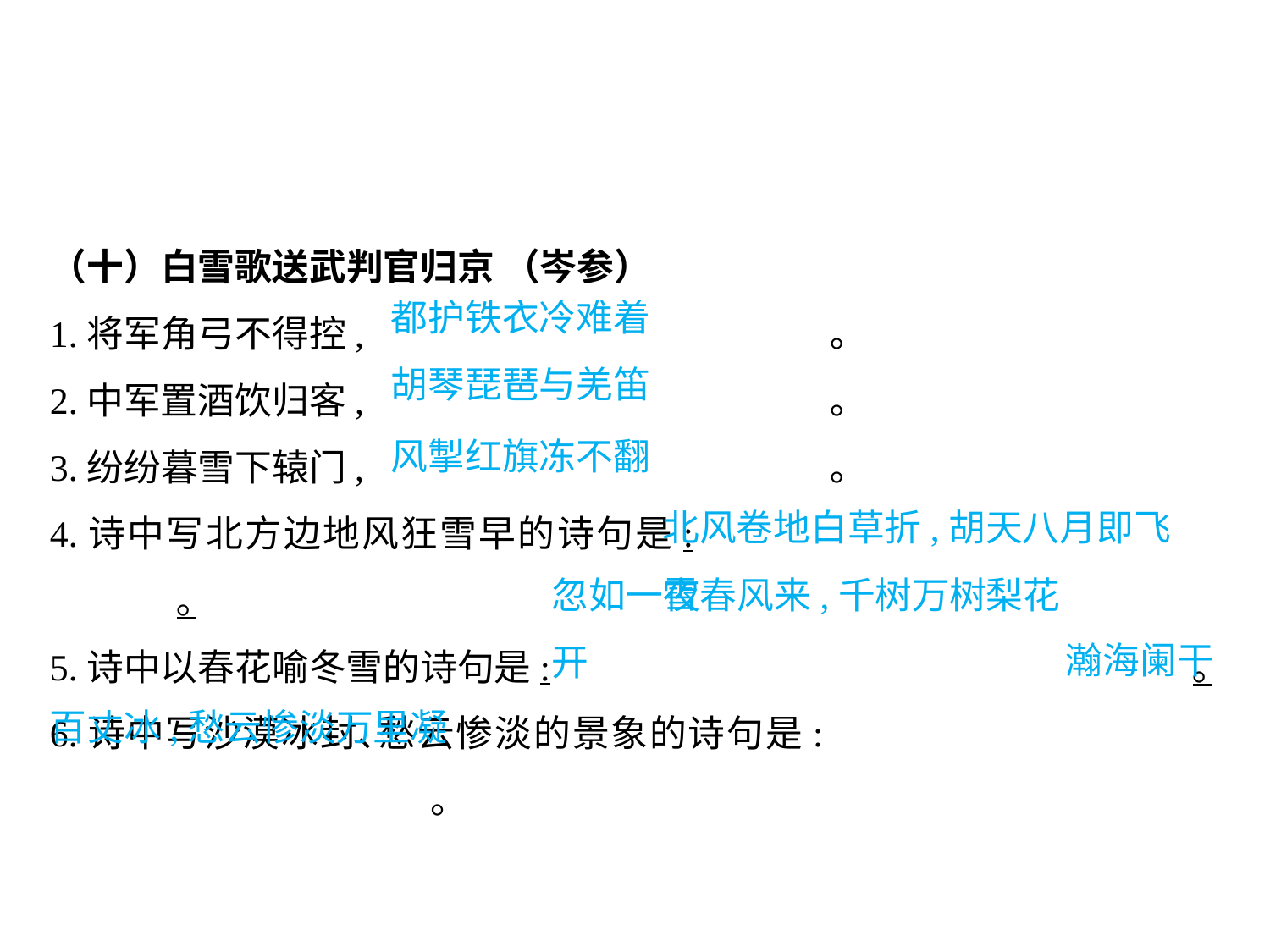

（十）白雪歌送武判官归京 （岑参）
1.将军角弓不得控,				 ｡
2.中军置酒饮归客,				 ｡
3.纷纷暮雪下辕门,				 ｡
4.诗中写北方边地风狂雪早的诗句是:						｡
5.诗中以春花喻冬雪的诗句是:						｡
6.诗中写沙漠冰封､愁云惨淡的景象的诗句是:							。
都护铁衣冷难着
胡琴琵琶与羌笛
风掣红旗冻不翻
北风卷地白草折,胡天八月即飞雪
忽如一夜春风来,千树万树梨花开
								瀚海阑干百丈冰,愁云惨淡万里凝